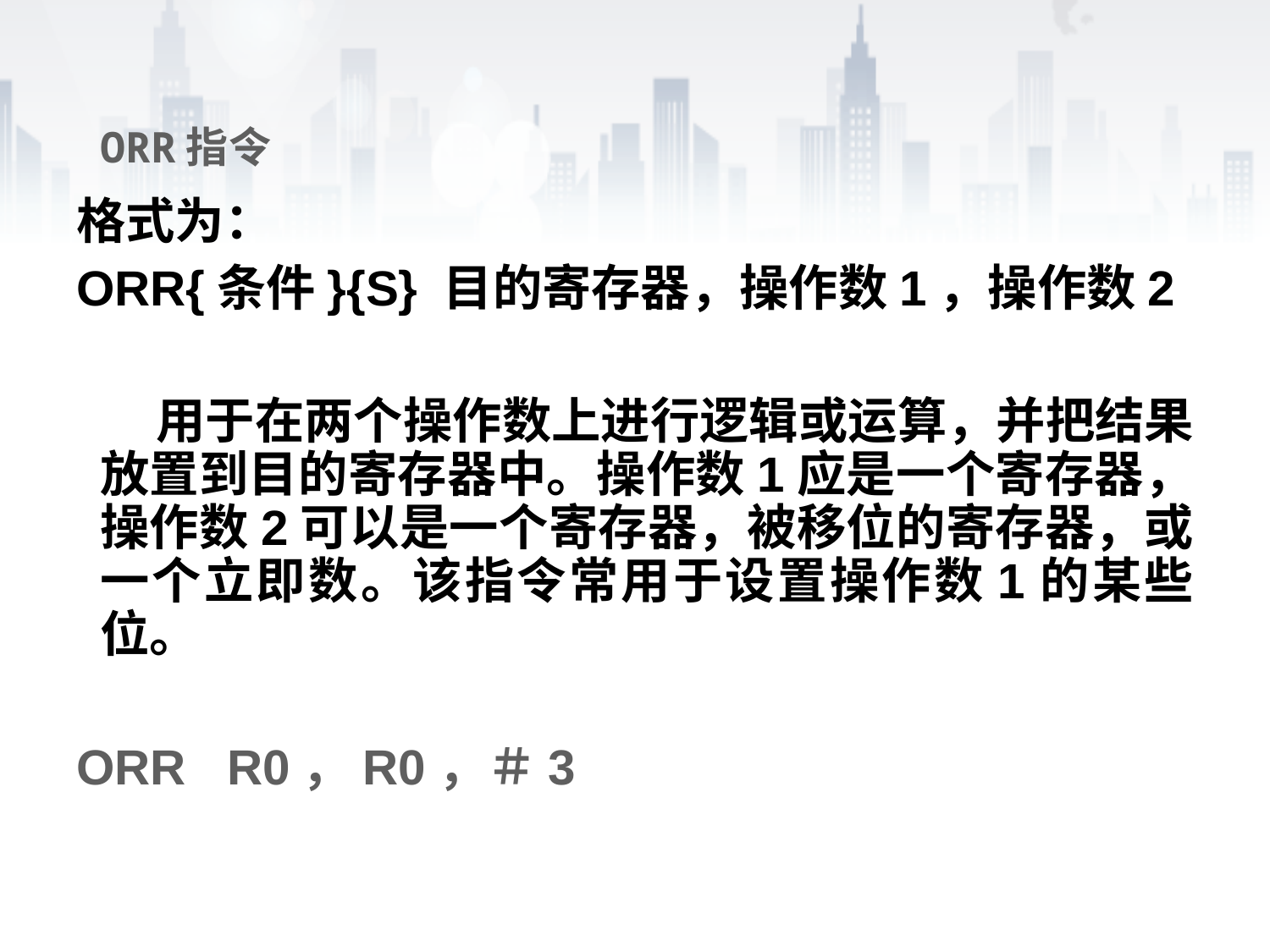

# ORR指令
格式为：
ORR{条件}{S} 目的寄存器，操作数1，操作数2

      用于在两个操作数上进行逻辑或运算，并把结果放置到目的寄存器中。操作数1应是一个寄存器，操作数2可以是一个寄存器，被移位的寄存器，或一个立即数。该指令常用于设置操作数1的某些位。

ORR 	R0，R0，＃3